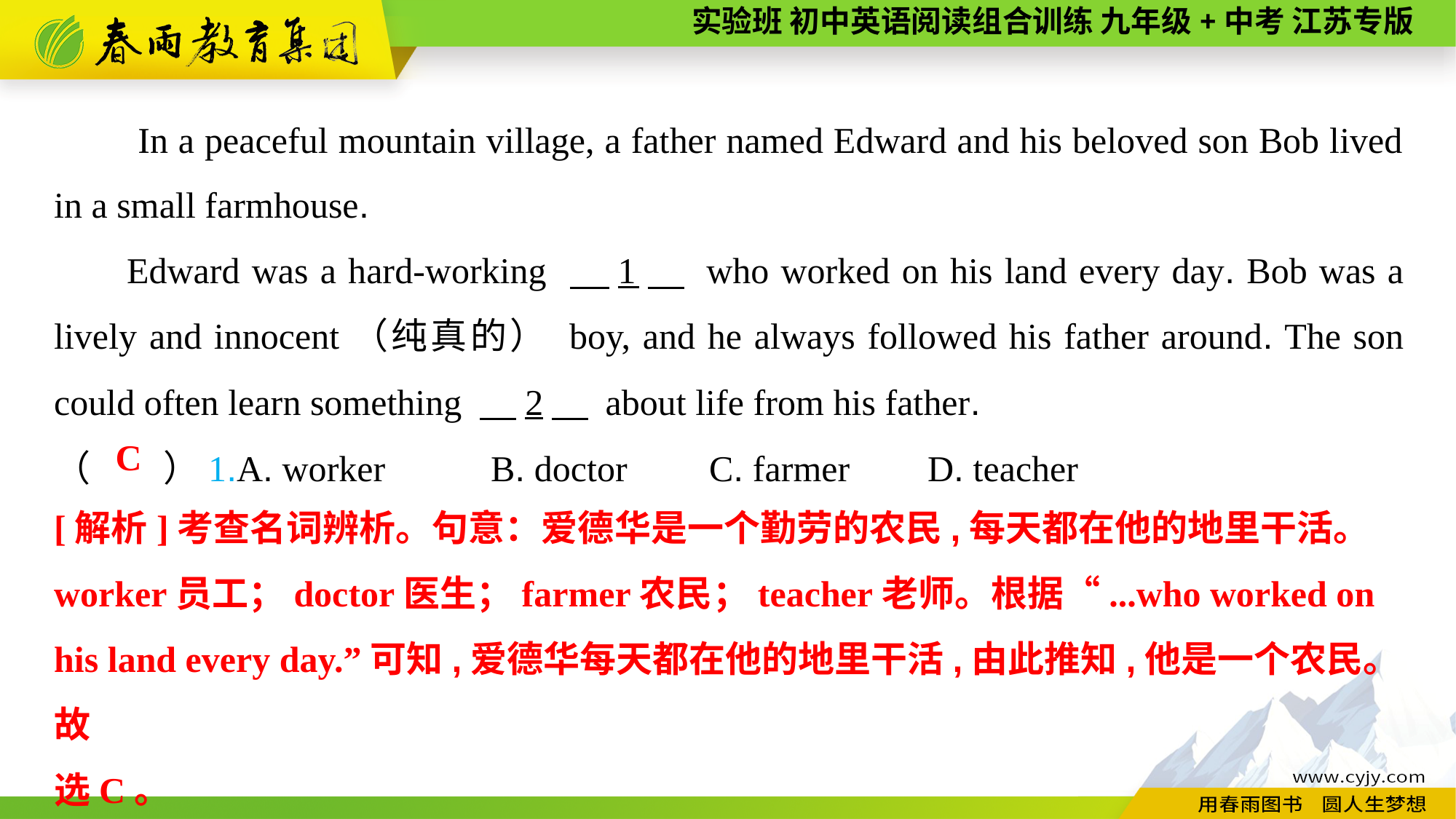

In a peaceful mountain village, a father named Edward and his beloved son Bob lived in a small farmhouse.
Edward was a hard-working 　1　 who worked on his land every day. Bob was a lively and innocent（纯真的） boy, and he always followed his father around. The son could often learn something 　2　 about life from his father.
（　　）1.A. worker	B. doctor	C. farmer	D. teacher
C
[解析]考查名词辨析。句意：爱德华是一个勤劳的农民,每天都在他的地里干活。worker员工；doctor医生；farmer农民；teacher老师。根据“...who worked on his land every day.”可知,爱德华每天都在他的地里干活,由此推知,他是一个农民。故
选C。